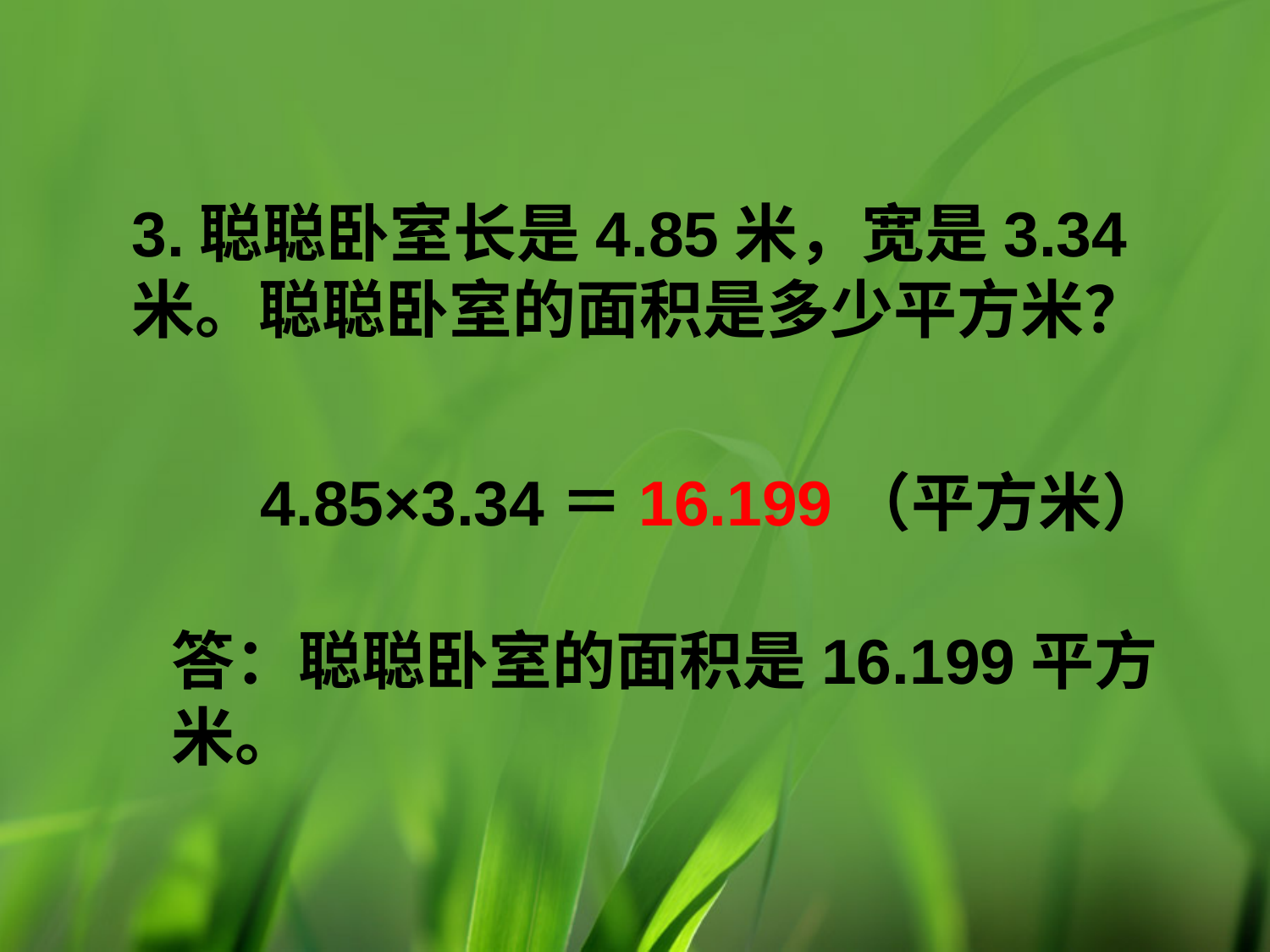

3.聪聪卧室长是4.85米，宽是3.34米。聪聪卧室的面积是多少平方米？
4.85×3.34＝16.199（平方米）
答：聪聪卧室的面积是16.199平方米。